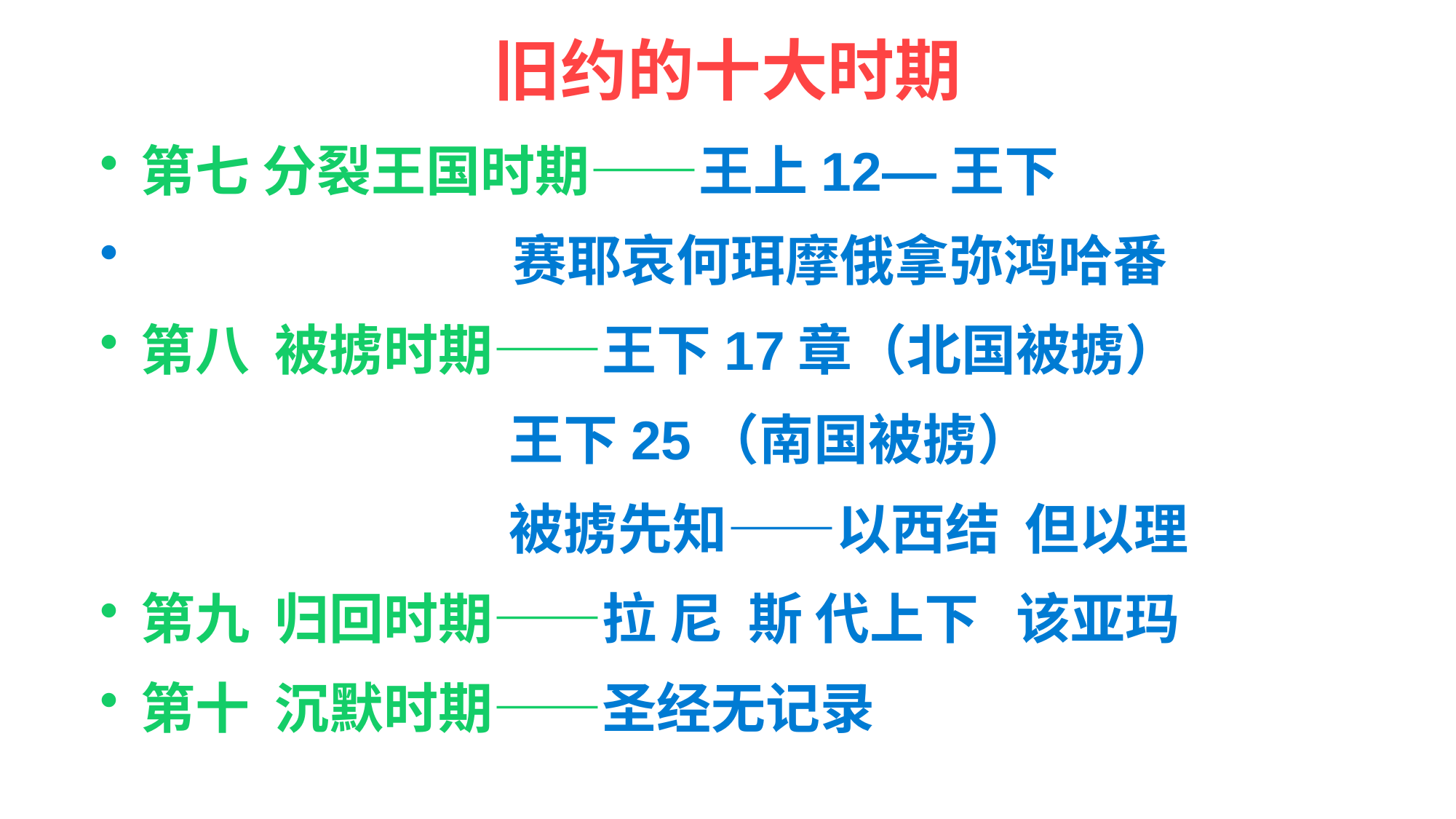

# 旧约的十大时期
第七 分裂王国时期——王上12—王下
                             赛耶哀何珥摩俄拿弥鸿哈番
第八  被掳时期——王下17章（北国被掳）
                                王下25（南国被掳）
                                被掳先知——以西结  但以理
第九  归回时期——拉 尼  斯 代上下   该亚玛
第十  沉默时期——圣经无记录